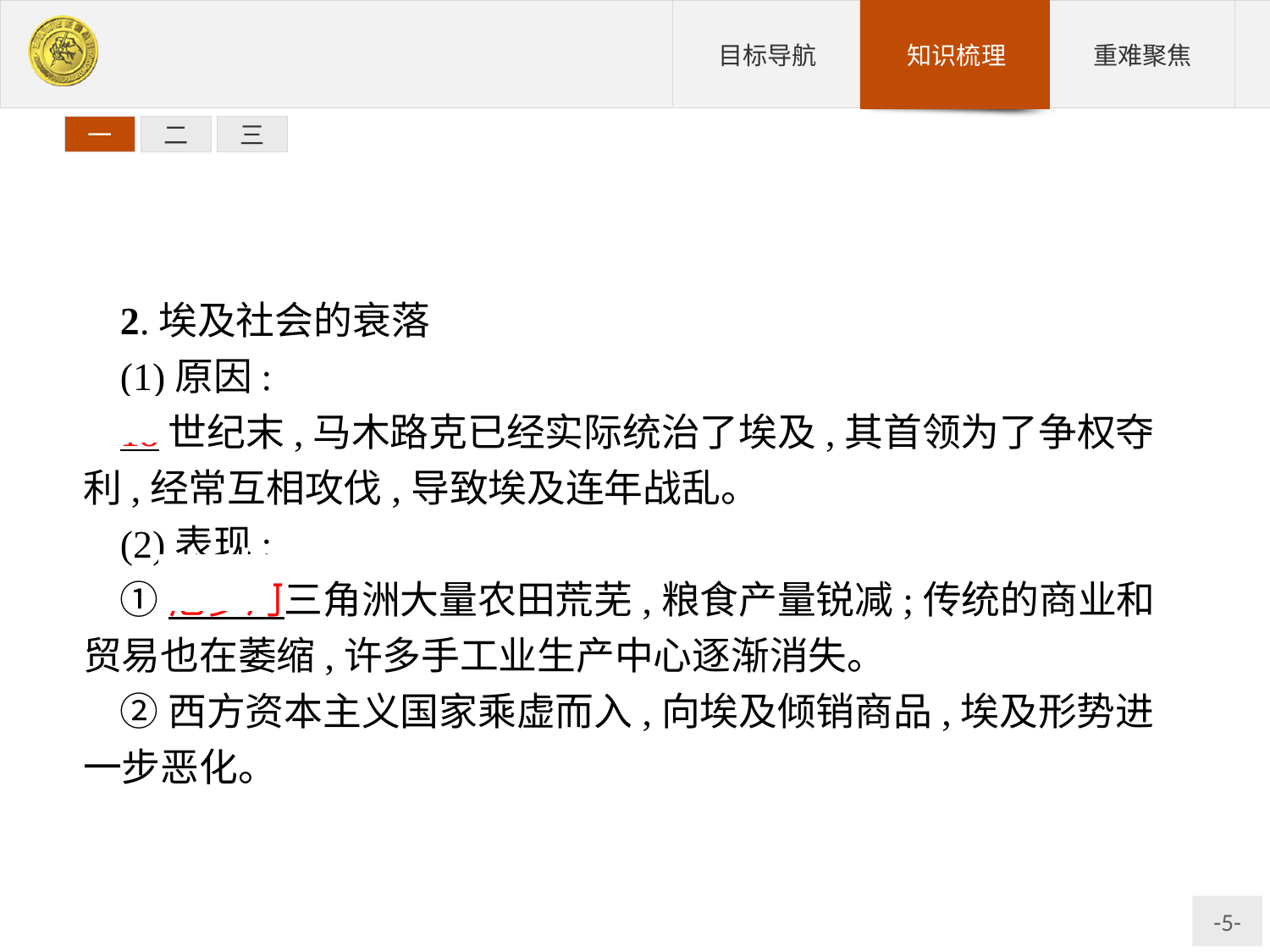

一
二
三
2.埃及社会的衰落
(1)原因:
18世纪末,马木路克已经实际统治了埃及,其首领为了争权夺利,经常互相攻伐,导致埃及连年战乱。
(2)表现:
①尼罗河三角洲大量农田荒芜,粮食产量锐减;传统的商业和贸易也在萎缩,许多手工业生产中心逐渐消失。
②西方资本主义国家乘虚而入,向埃及倾销商品,埃及形势进一步恶化。